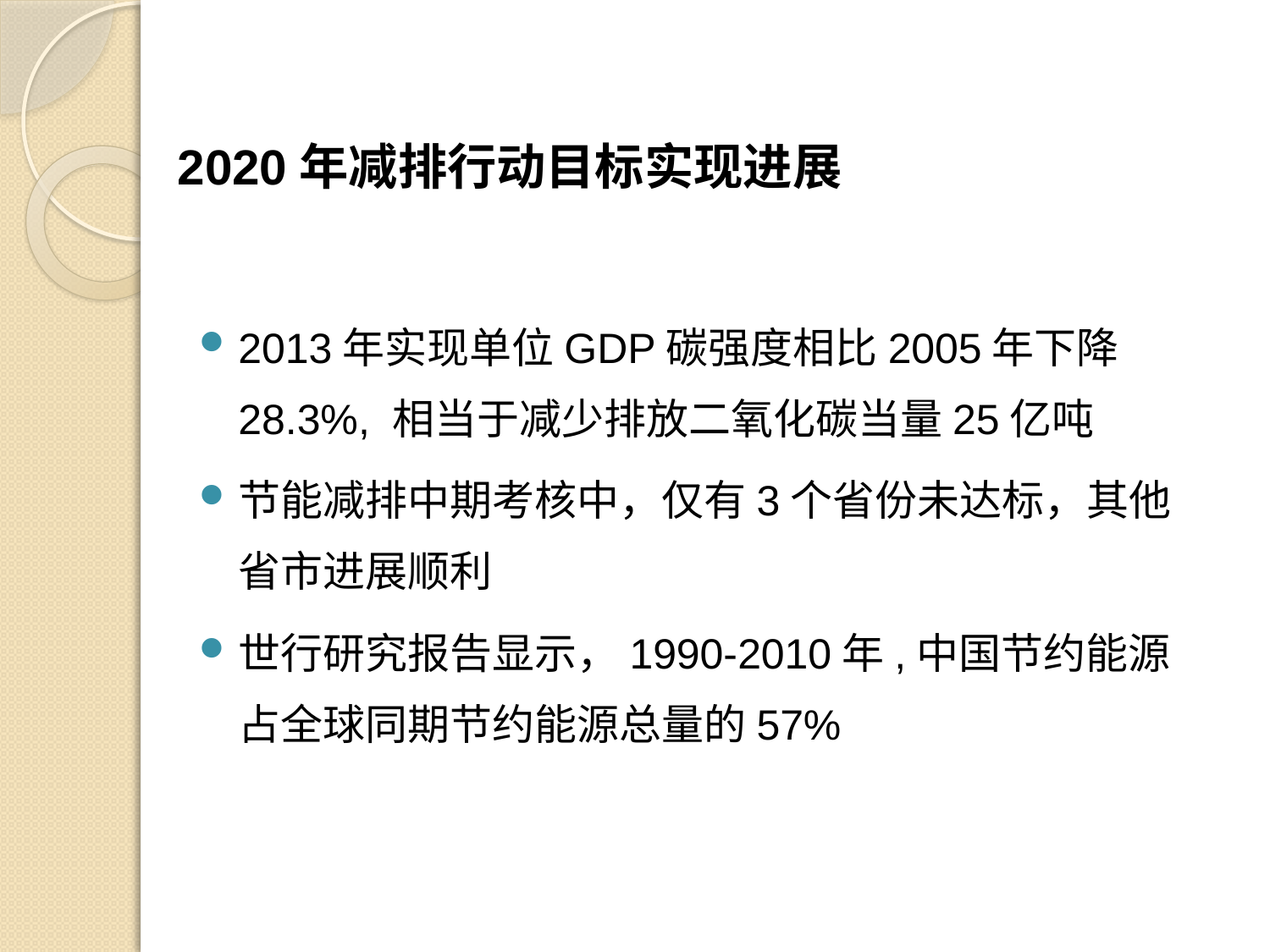

# 2020年减排行动目标实现进展

2013年实现单位GDP碳强度相比2005年下降 28.3%, 相当于减少排放二氧化碳当量25亿吨
节能减排中期考核中，仅有3个省份未达标，其他省市进展顺利
世行研究报告显示，1990-2010年,中国节约能源占全球同期节约能源总量的57%